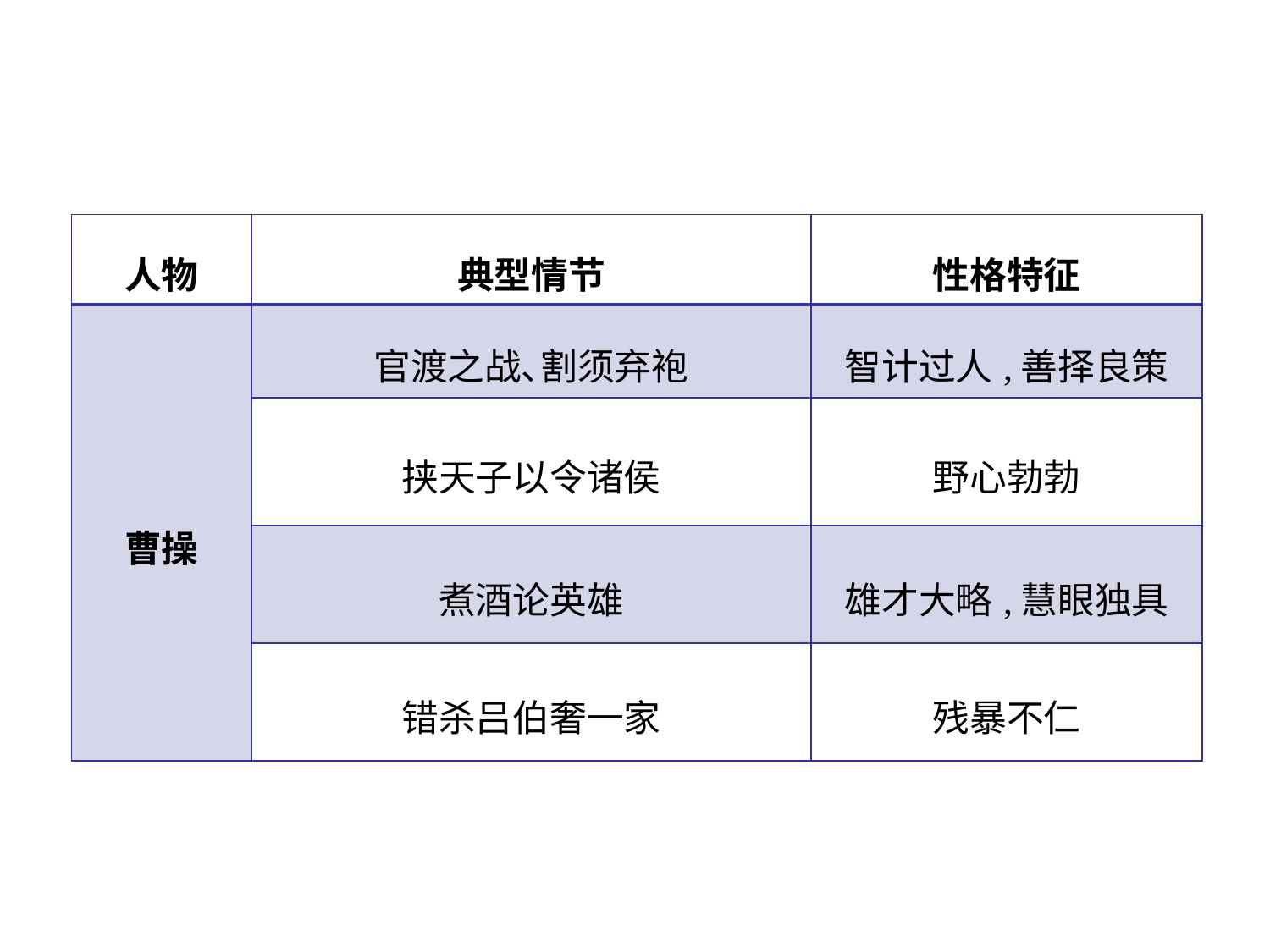

| 人物 | 典型情节 | 性格特征 |
| --- | --- | --- |
| 曹操 | 官渡之战､割须弃袍 | 智计过人,善择良策 |
|  | 挟天子以令诸侯 | 野心勃勃 |
|  | 煮酒论英雄 | 雄才大略,慧眼独具 |
|  | 错杀吕伯奢一家 | 残暴不仁 |